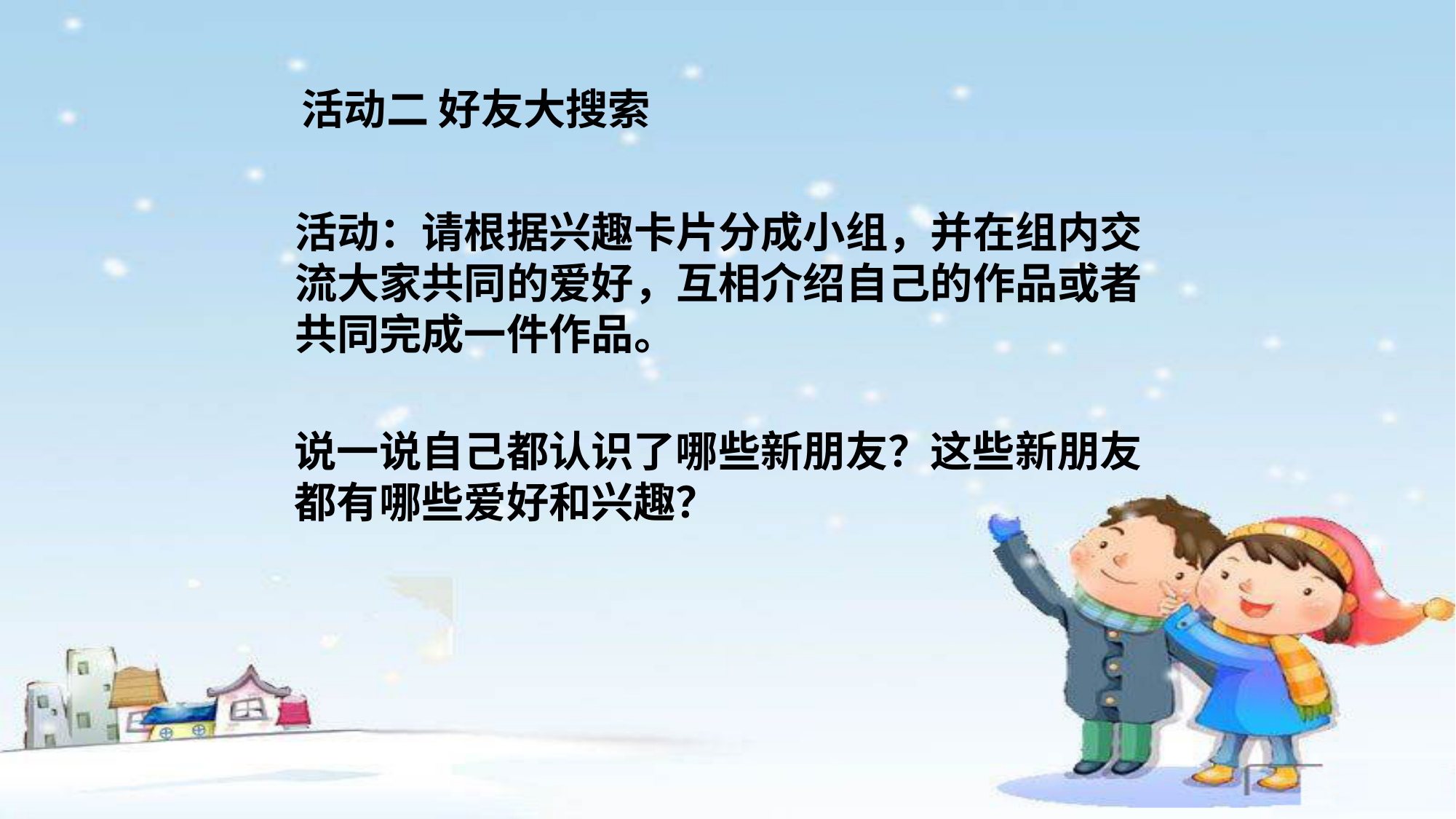

活动二 好友大搜索
活动：请根据兴趣卡片分成小组，并在组内交流大家共同的爱好，互相介绍自己的作品或者共同完成一件作品。
说一说自己都认识了哪些新朋友？这些新朋友都有哪些爱好和兴趣？